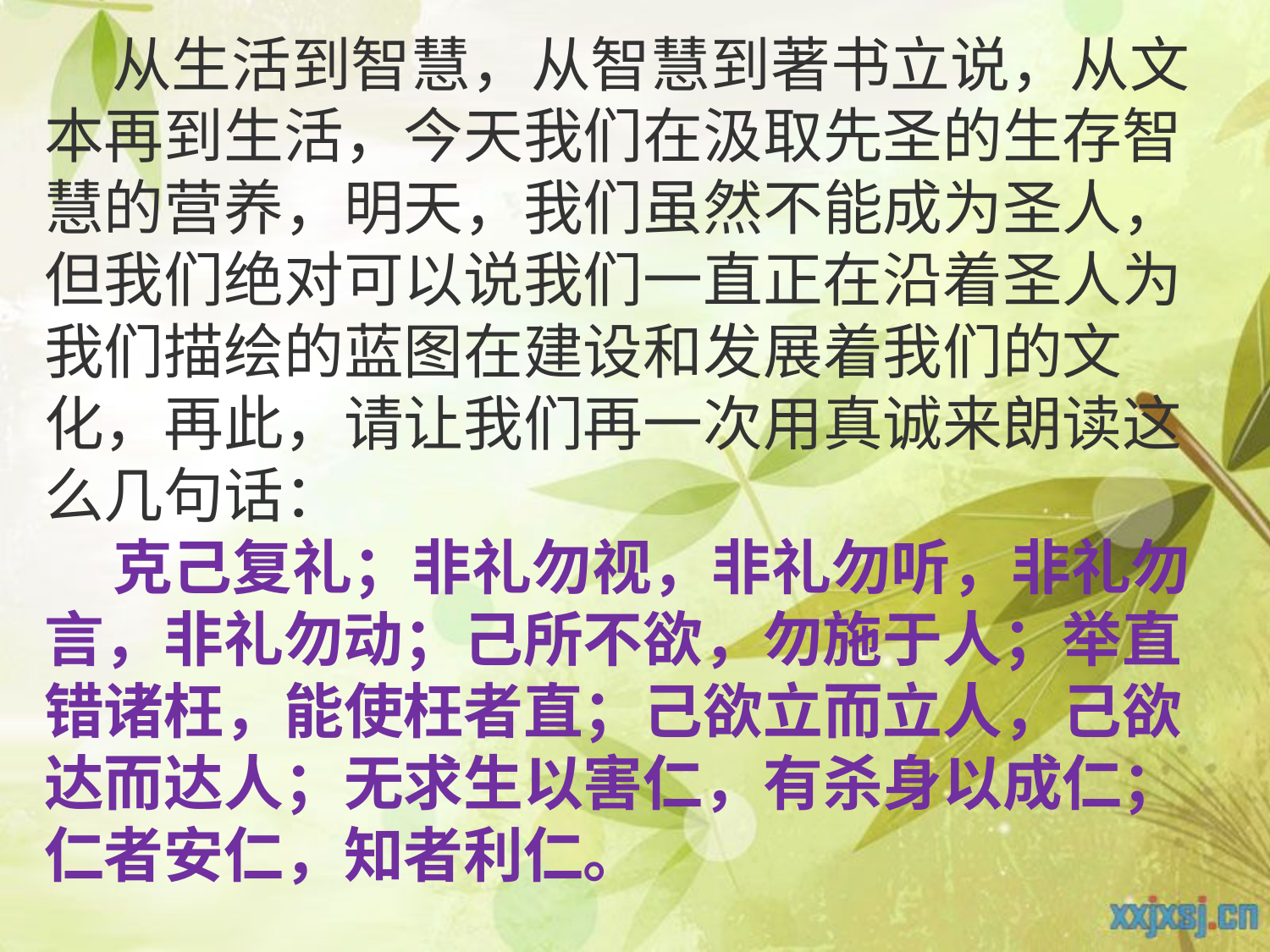

从生活到智慧，从智慧到著书立说，从文本再到生活，今天我们在汲取先圣的生存智慧的营养，明天，我们虽然不能成为圣人，但我们绝对可以说我们一直正在沿着圣人为我们描绘的蓝图在建设和发展着我们的文化，再此，请让我们再一次用真诚来朗读这么几句话：
    克己复礼；非礼勿视，非礼勿听，非礼勿言，非礼勿动；己所不欲，勿施于人；举直错诸枉，能使枉者直；己欲立而立人，己欲达而达人；无求生以害仁，有杀身以成仁；仁者安仁，知者利仁。